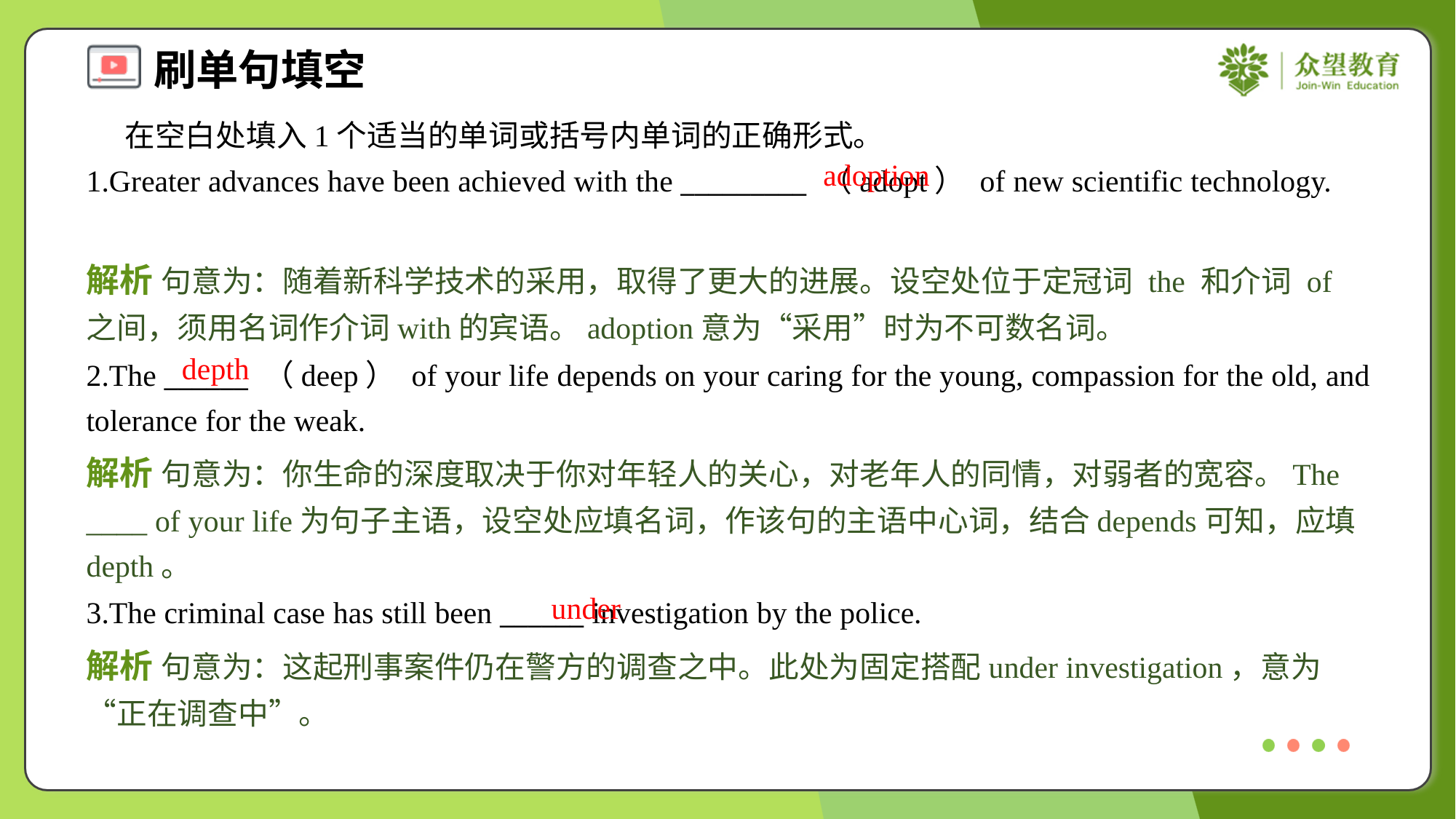

在空白处填入1个适当的单词或括号内单词的正确形式。
1.Greater advances have been achieved with the _________ （adopt） of new scientific technology.
adoption
解析 句意为：随着新科学技术的采用，取得了更大的进展。设空处位于定冠词 the 和介词 of 之间，须用名词作介词with的宾语。adoption意为“采用”时为不可数名词。
depth
2.The ______ （deep） of your life depends on your caring for the young, compassion for the old, and tolerance for the weak.
解析 句意为：你生命的深度取决于你对年轻人的关心，对老年人的同情，对弱者的宽容。The ____ of your life为句子主语，设空处应填名词，作该句的主语中心词，结合depends可知，应填depth。
under
3.The criminal case has still been ______ investigation by the police.
解析 句意为：这起刑事案件仍在警方的调查之中。此处为固定搭配under investigation，意为“正在调查中”。